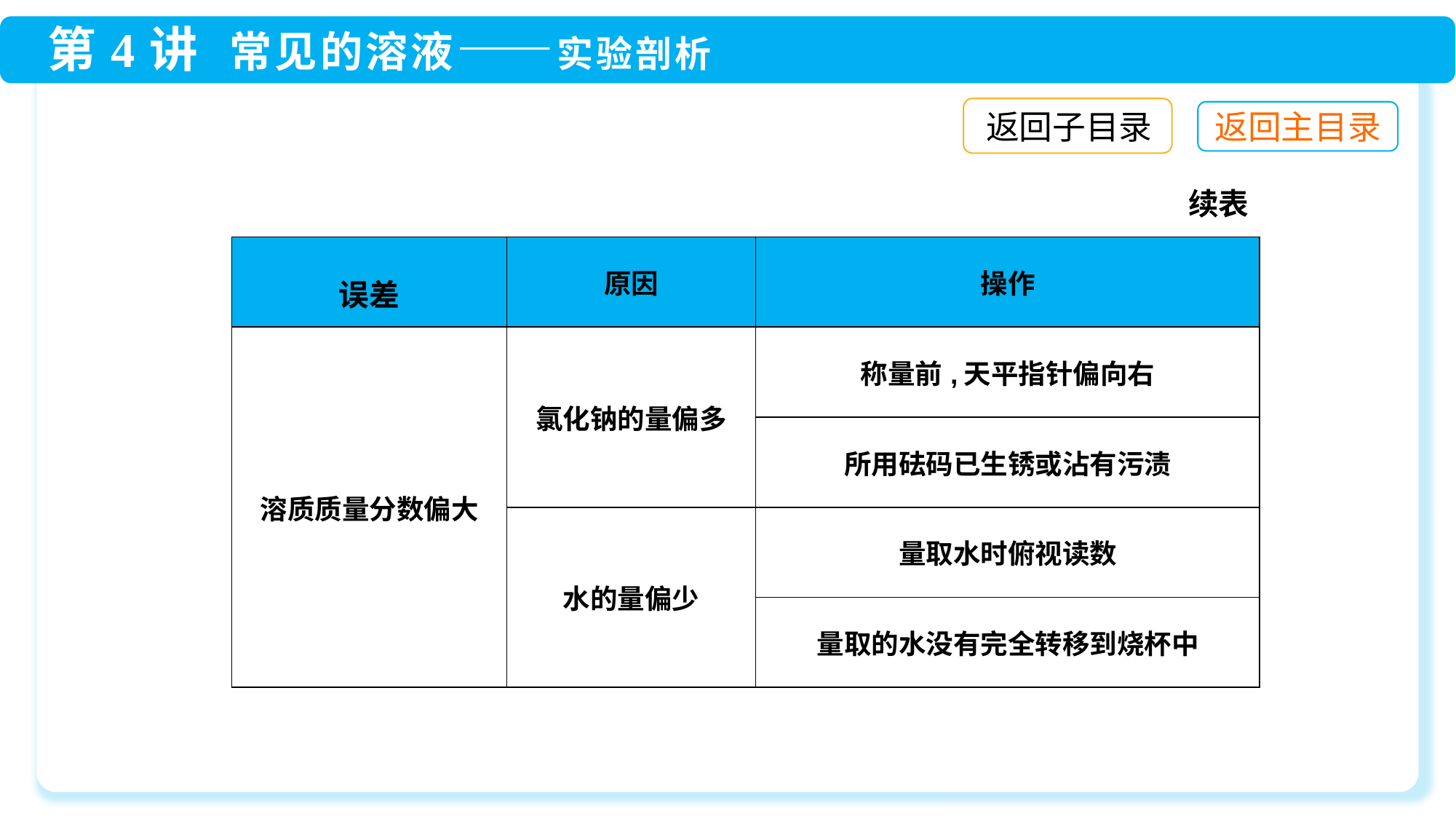

返回子目录
续表
| 误差 | 原因 | 操作 |
| --- | --- | --- |
| 溶质质量分数偏大 | 氯化钠的量偏多 | 称量前,天平指针偏向右 |
|  |  | 所用砝码已生锈或沾有污渍 |
|  | 水的量偏少 | 量取水时俯视读数 |
|  |  | 量取的水没有完全转移到烧杯中 |